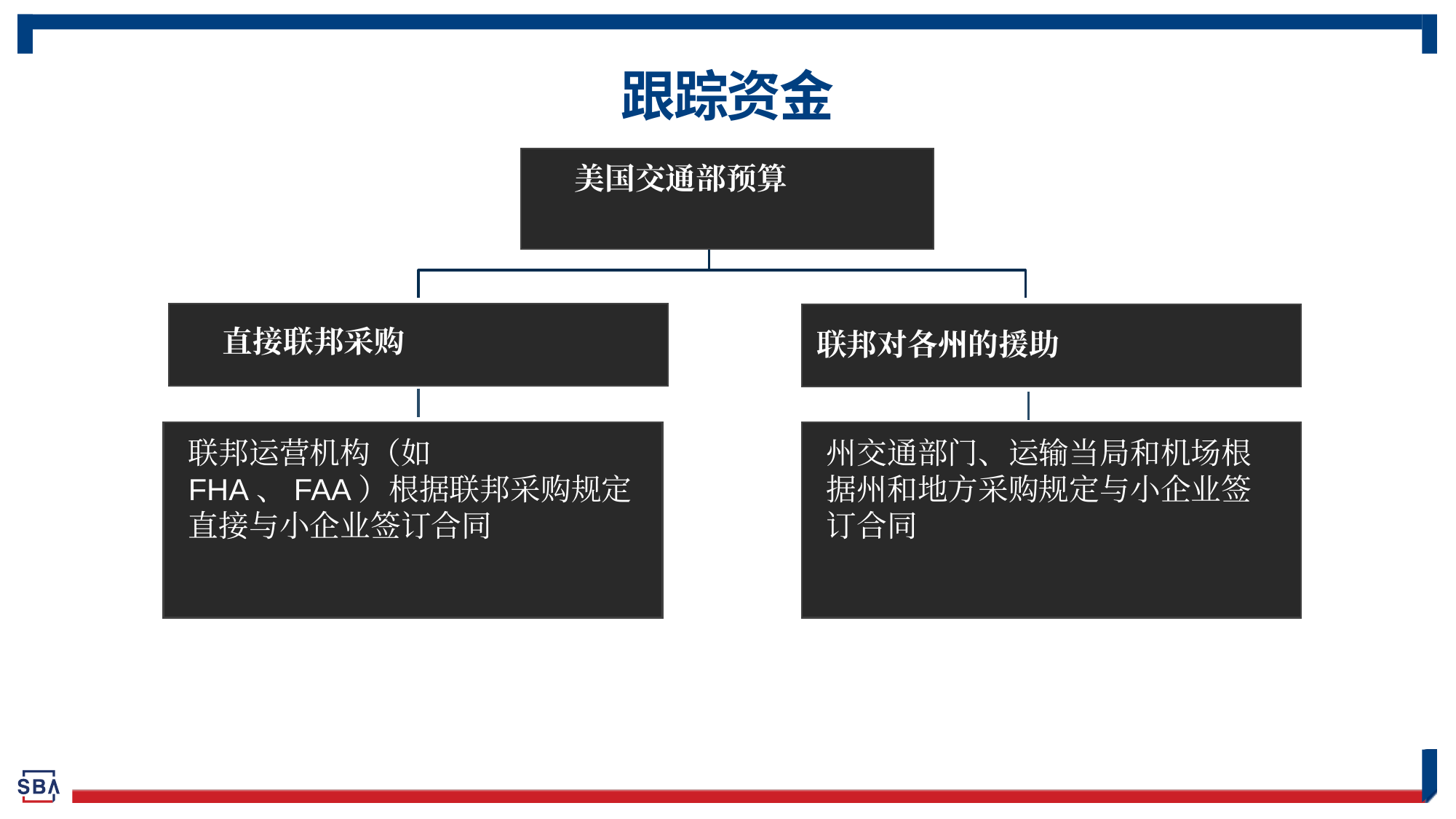

# 跟踪资金

美国交通部预算

直接联邦采购
联邦对各州的援助

联邦运营机构（如FHA、FAA）根据联邦采购规定直接与小企业签订合同

州交通部门、运输当局和机场根据州和地方采购规定与小企业签订合同